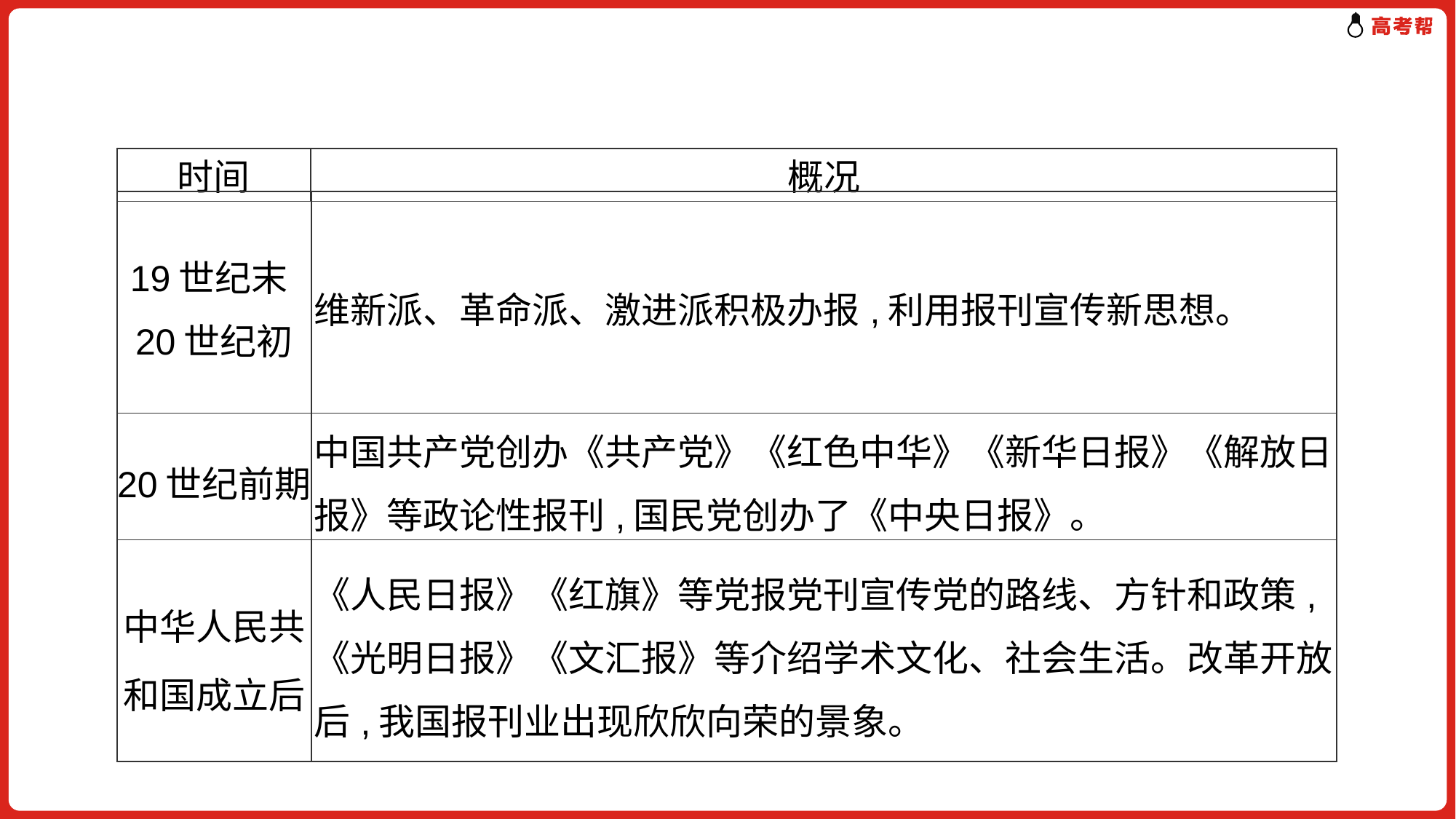

| 时间 | 概况 |
| --- | --- |
| 19世纪末20世纪初 | 维新派、革命派、激进派积极办报,利用报刊宣传新思想。 |
| --- | --- |
| 20世纪前期 | 中国共产党创办《共产党》《红色中华》《新华日报》《解放日报》等政论性报刊,国民党创办了《中央日报》。 |
| 中华人民共和国成立后 | 《人民日报》《红旗》等党报党刊宣传党的路线、方针和政策,《光明日报》《文汇报》等介绍学术文化、社会生活。改革开放后,我国报刊业出现欣欣向荣的景象。 |